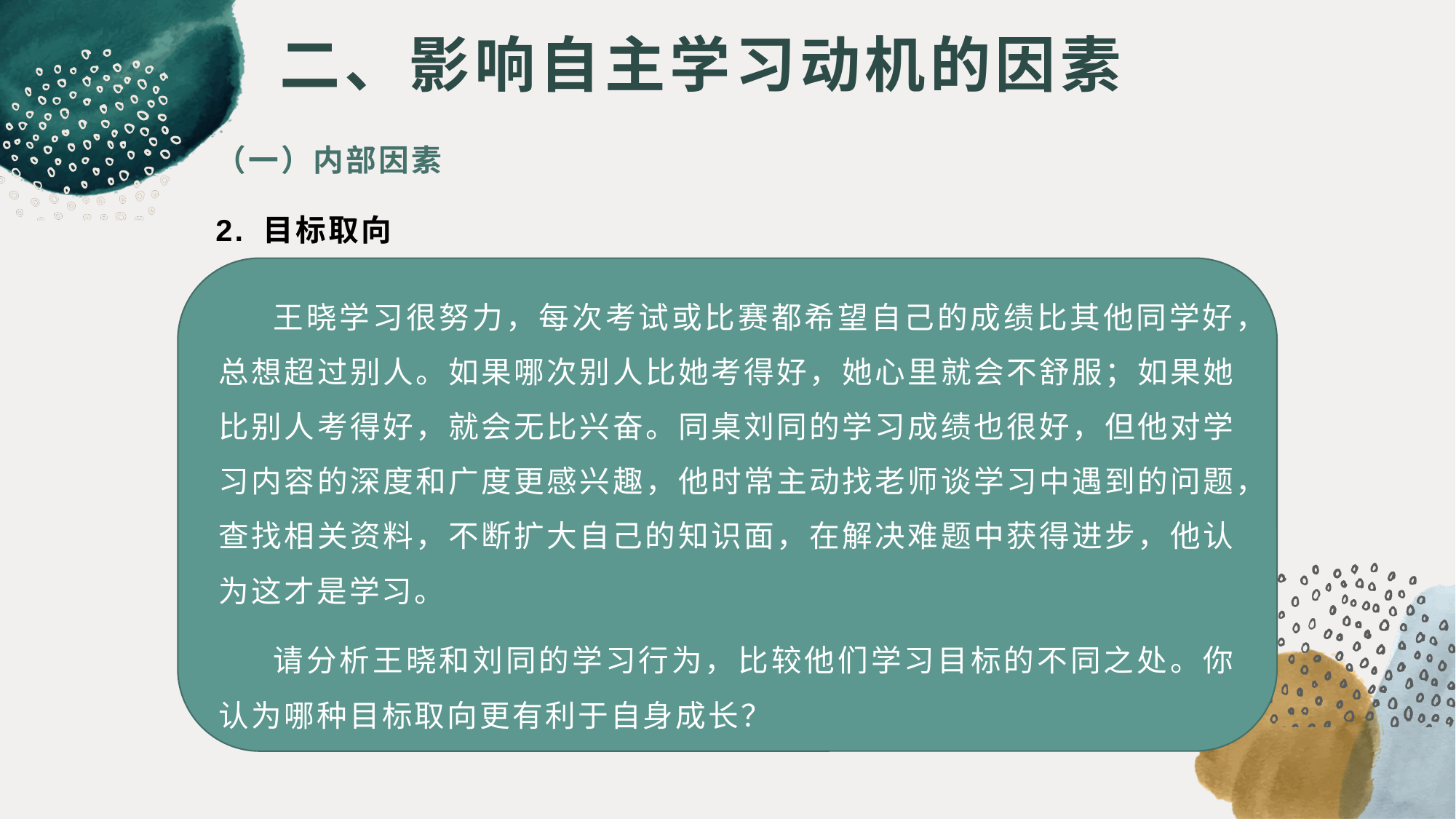

# 二、影响自主学习动机的因素
（一）内部因素
2. 目标取向

王晓学习很努力，每次考试或比赛都希望自己的成绩比其他同学好，总想超过别人。如果哪次别人比她考得好，她心里就会不舒服；如果她比别人考得好，就会无比兴奋。同桌刘同的学习成绩也很好，但他对学习内容的深度和广度更感兴趣，他时常主动找老师谈学习中遇到的问题，查找相关资料，不断扩大自己的知识面，在解决难题中获得进步，他认为这才是学习。
请分析王晓和刘同的学习行为，比较他们学习目标的不同之处。你认为哪种目标取向更有利于自身成长？